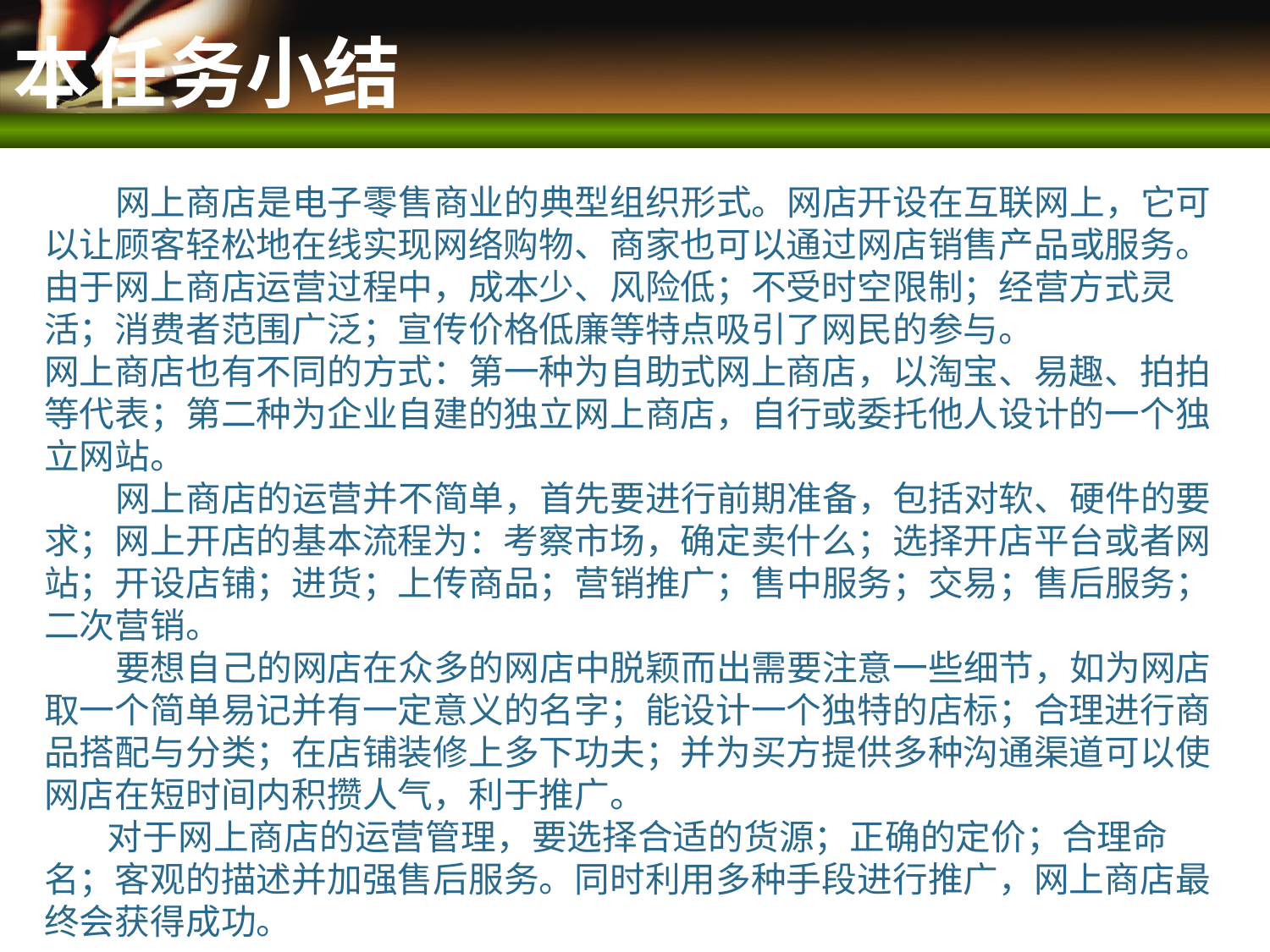

# 本任务小结
        网上商店是电子零售商业的典型组织形式。网店开设在互联网上，它可以让顾客轻松地在线实现网络购物、商家也可以通过网店销售产品或服务。由于网上商店运营过程中，成本少、风险低；不受时空限制；经营方式灵活；消费者范围广泛；宣传价格低廉等特点吸引了网民的参与。
网上商店也有不同的方式：第一种为自助式网上商店，以淘宝、易趣、拍拍等代表；第二种为企业自建的独立网上商店，自行或委托他人设计的一个独立网站。
        网上商店的运营并不简单，首先要进行前期准备，包括对软、硬件的要求；网上开店的基本流程为：考察市场，确定卖什么；选择开店平台或者网站；开设店铺；进货；上传商品；营销推广；售中服务；交易；售后服务；二次营销。
        要想自己的网店在众多的网店中脱颖而出需要注意一些细节，如为网店取一个简单易记并有一定意义的名字；能设计一个独特的店标；合理进行商品搭配与分类；在店铺装修上多下功夫；并为买方提供多种沟通渠道可以使网店在短时间内积攒人气，利于推广。
       对于网上商店的运营管理，要选择合适的货源；正确的定价；合理命名；客观的描述并加强售后服务。同时利用多种手段进行推广，网上商店最终会获得成功。